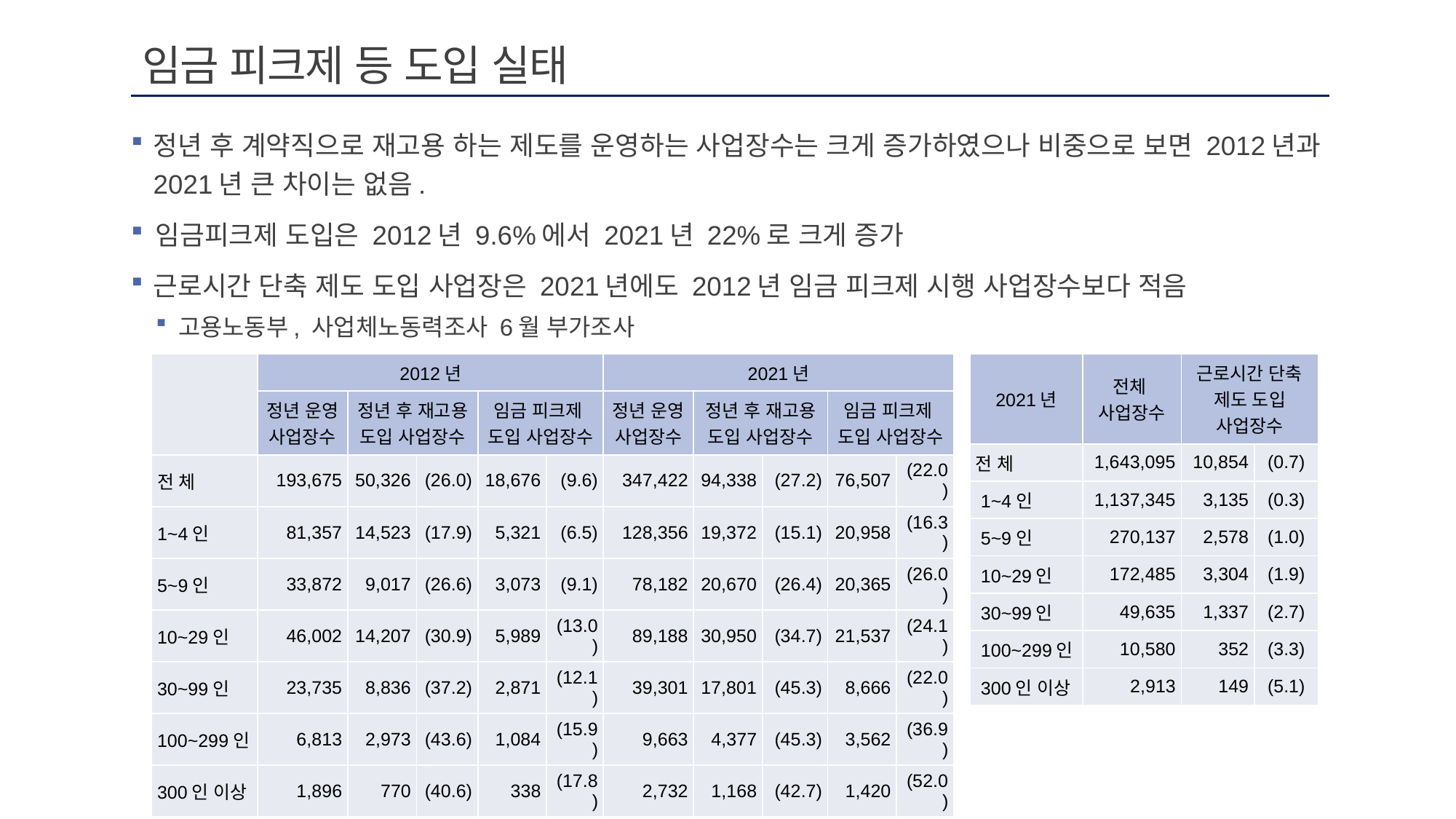

# 임금 피크제 등 도입 실태
정년 후 계약직으로 재고용 하는 제도를 운영하는 사업장수는 크게 증가하였으나 비중으로 보면 2012년과 2021년 큰 차이는 없음.
 임금피크제 도입은 2012년 9.6%에서 2021년 22%로 크게 증가
근로시간 단축 제도 도입 사업장은 2021년에도 2012년 임금 피크제 시행 사업장수보다 적음
고용노동부, 사업체노동력조사 6월 부가조사

|  | 2012년 |  |  |  |  | 2021년 |  |  |  |  |
| --- | --- | --- | --- | --- | --- | --- | --- | --- | --- | --- |
|  | 정년 운영 사업장수 | 정년 후 재고용 도입 사업장수 |  | 임금 피크제 도입 사업장수 |  | 정년 운영 사업장수 | 정년 후 재고용 도입 사업장수 |  | 임금 피크제 도입 사업장수 |  |
| 전 체 | 193,675 | 50,326 | (26.0) | 18,676 | (9.6) | 347,422 | 94,338 | (27.2) | 76,507 | (22.0) |
| 1~4인 | 81,357 | 14,523 | (17.9) | 5,321 | (6.5) | 128,356 | 19,372 | (15.1) | 20,958 | (16.3) |
| 5~9인 | 33,872 | 9,017 | (26.6) | 3,073 | (9.1) | 78,182 | 20,670 | (26.4) | 20,365 | (26.0) |
| 10~29인 | 46,002 | 14,207 | (30.9) | 5,989 | (13.0) | 89,188 | 30,950 | (34.7) | 21,537 | (24.1) |
| 30~99인 | 23,735 | 8,836 | (37.2) | 2,871 | (12.1) | 39,301 | 17,801 | (45.3) | 8,666 | (22.0) |
| 100~299인 | 6,813 | 2,973 | (43.6) | 1,084 | (15.9) | 9,663 | 4,377 | (45.3) | 3,562 | (36.9) |
| 300인 이상 | 1,896 | 770 | (40.6) | 338 | (17.8) | 2,732 | 1,168 | (42.7) | 1,420 | (52.0) |
| 2021년 | 전체 사업장수 | 근로시간 단축 제도 도입 사업장수 |  |
| --- | --- | --- | --- |
| 전 체 | 1,643,095 | 10,854 | (0.7) |
| 1~4인 | 1,137,345 | 3,135 | (0.3) |
| 5~9인 | 270,137 | 2,578 | (1.0) |
| 10~29인 | 172,485 | 3,304 | (1.9) |
| 30~99인 | 49,635 | 1,337 | (2.7) |
| 100~299인 | 10,580 | 352 | (3.3) |
| 300인 이상 | 2,913 | 149 | (5.1) |